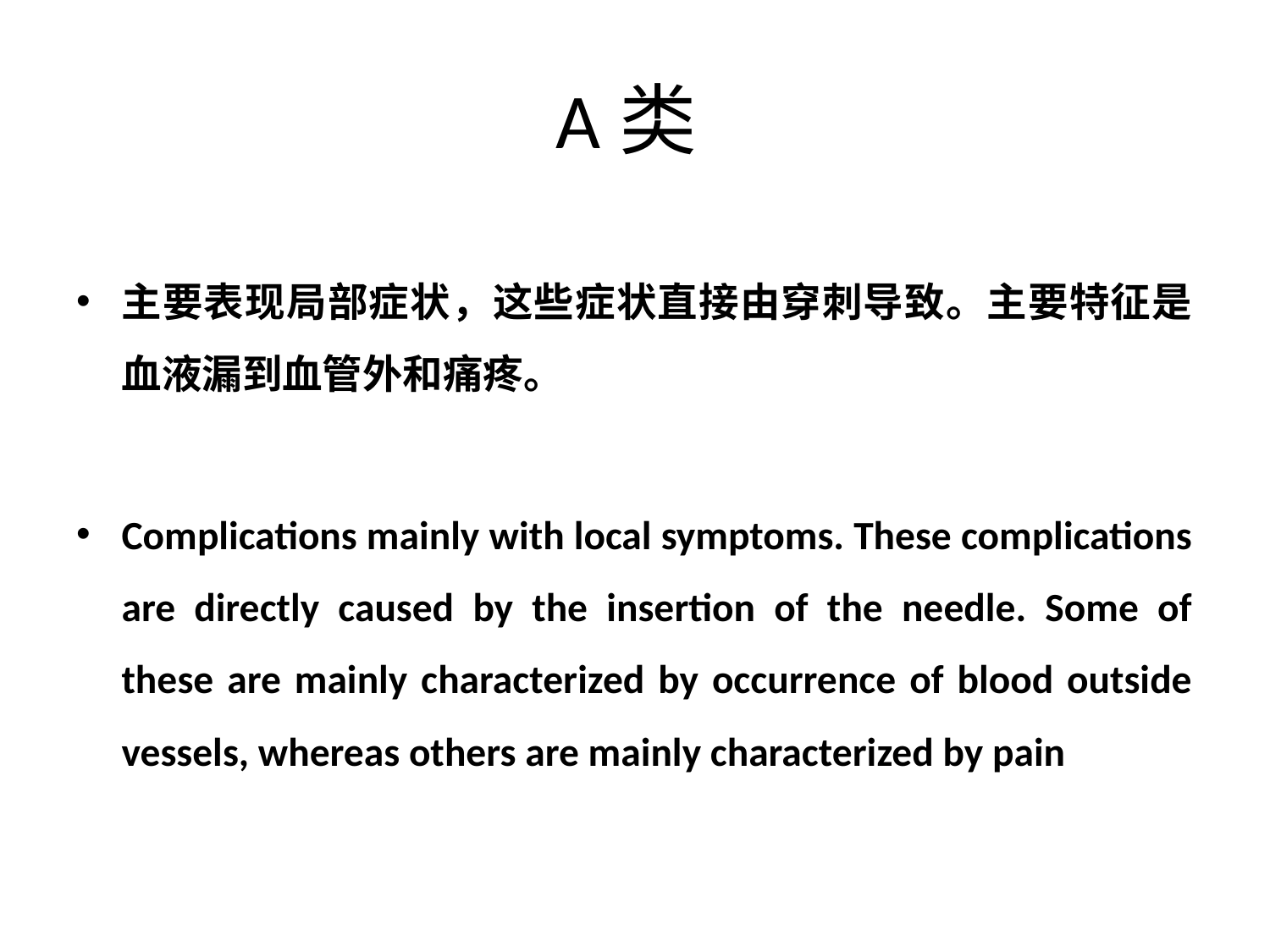

# A类
主要表现局部症状，这些症状直接由穿刺导致。主要特征是血液漏到血管外和痛疼。

Complications mainly with local symptoms. These complications are directly caused by the insertion of the needle. Some of these are mainly characterized by occurrence of blood outside vessels, whereas others are mainly characterized by pain